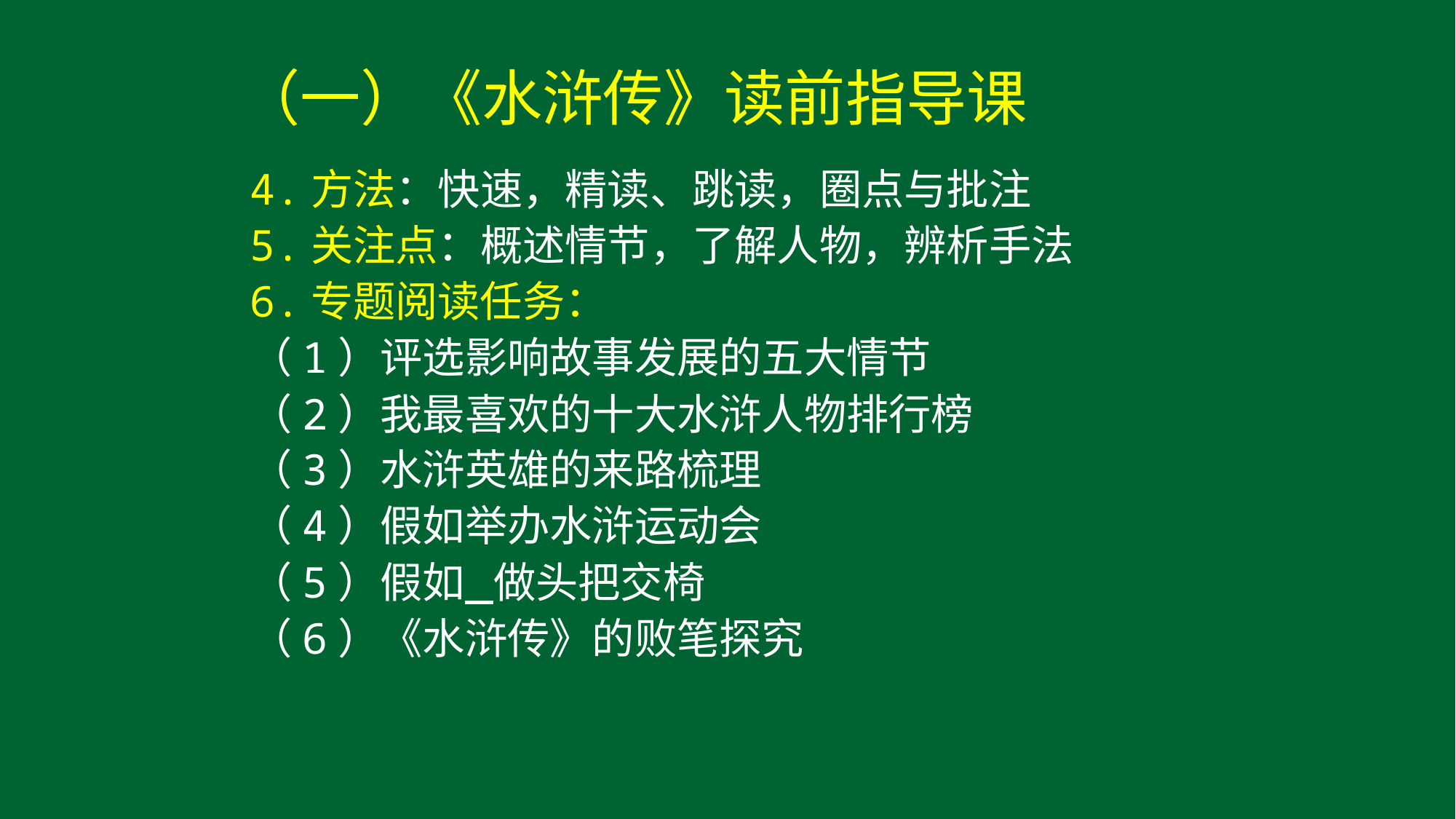

（一）《水浒传》读前指导课
4.方法：快速，精读、跳读，圈点与批注
5.关注点：概述情节，了解人物，辨析手法
6.专题阅读任务：
（1）评选影响故事发展的五大情节
（2）我最喜欢的十大水浒人物排行榜
（3）水浒英雄的来路梳理
（4）假如举办水浒运动会
（5）假如   做头把交椅
（6）《水浒传》的败笔探究